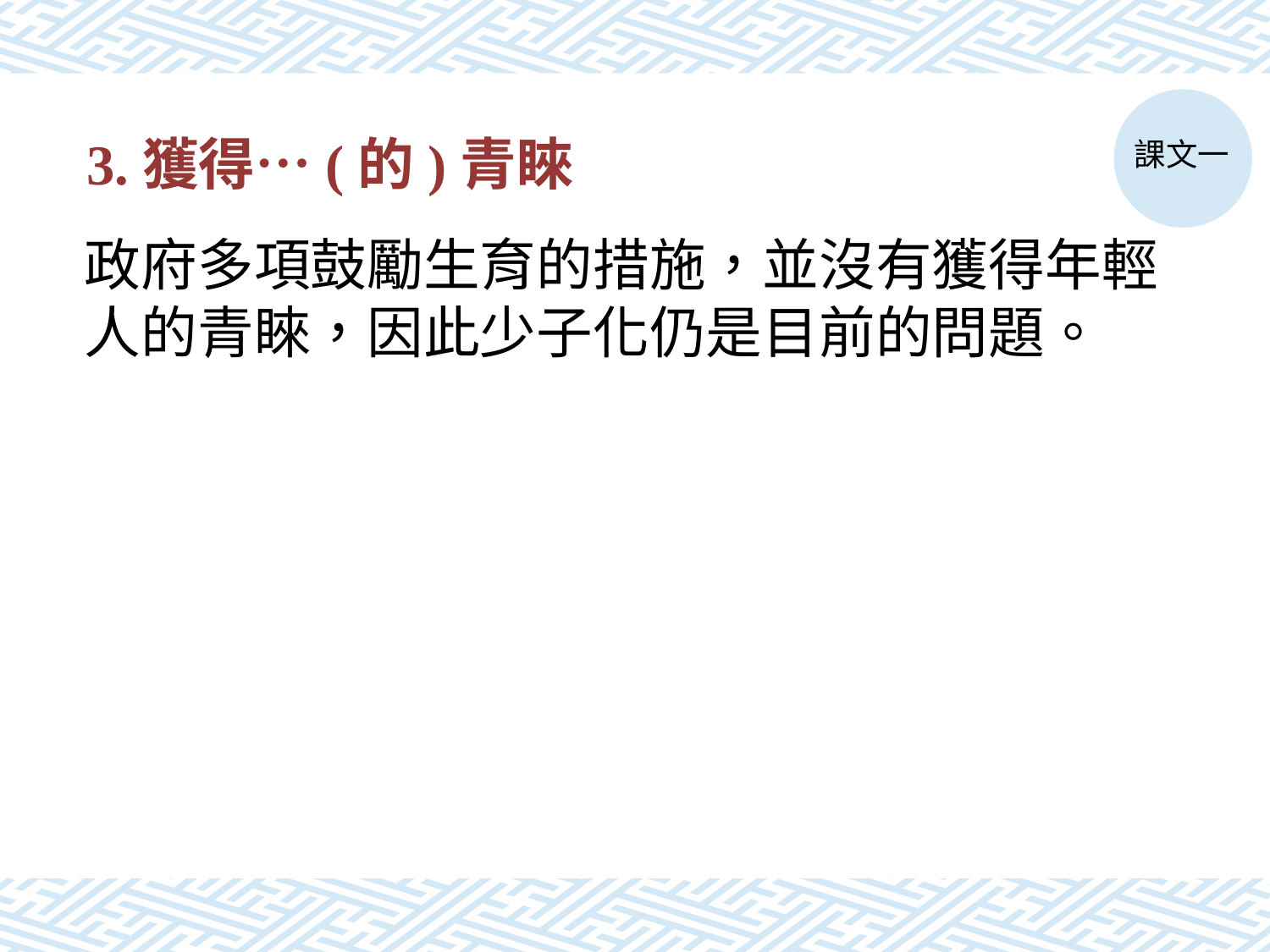

課文一
# 3.獲得…(的)青睞
政府多項鼓勵生育的措施，並沒有獲得年輕人的青睞，因此少子化仍是目前的問題。